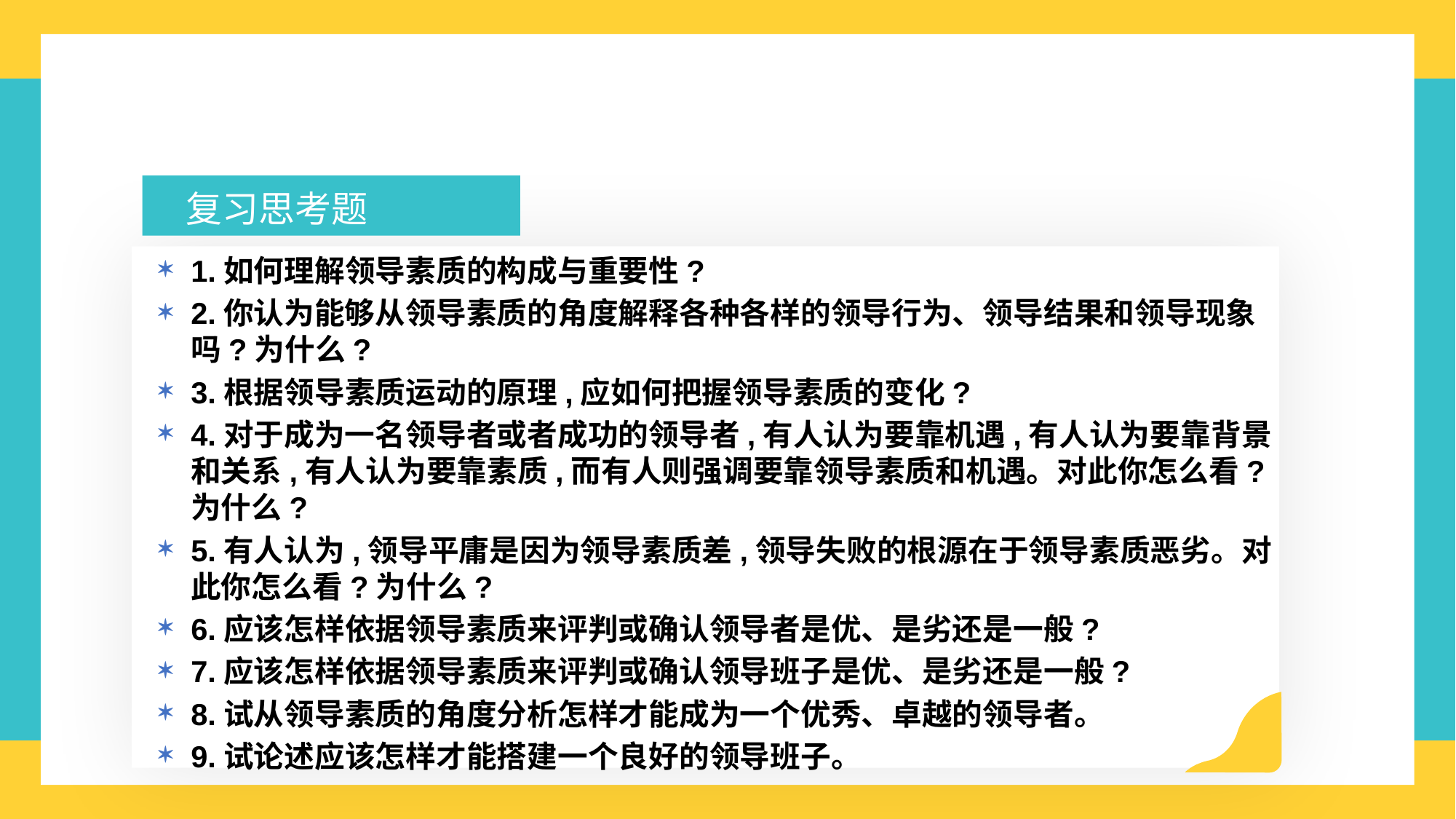

复习思考题

1.如何理解领导素质的构成与重要性?
2.你认为能够从领导素质的角度解释各种各样的领导行为、领导结果和领导现象吗?为什么?
3.根据领导素质运动的原理,应如何把握领导素质的变化?
4.对于成为一名领导者或者成功的领导者,有人认为要靠机遇,有人认为要靠背景和关系,有人认为要靠素质,而有人则强调要靠领导素质和机遇。对此你怎么看?为什么?
5.有人认为,领导平庸是因为领导素质差,领导失败的根源在于领导素质恶劣。对此你怎么看?为什么?
6.应该怎样依据领导素质来评判或确认领导者是优、是劣还是一般?
7.应该怎样依据领导素质来评判或确认领导班子是优、是劣还是一般?
8.试从领导素质的角度分析怎样才能成为一个优秀、卓越的领导者。
9.试论述应该怎样才能搭建一个良好的领导班子。